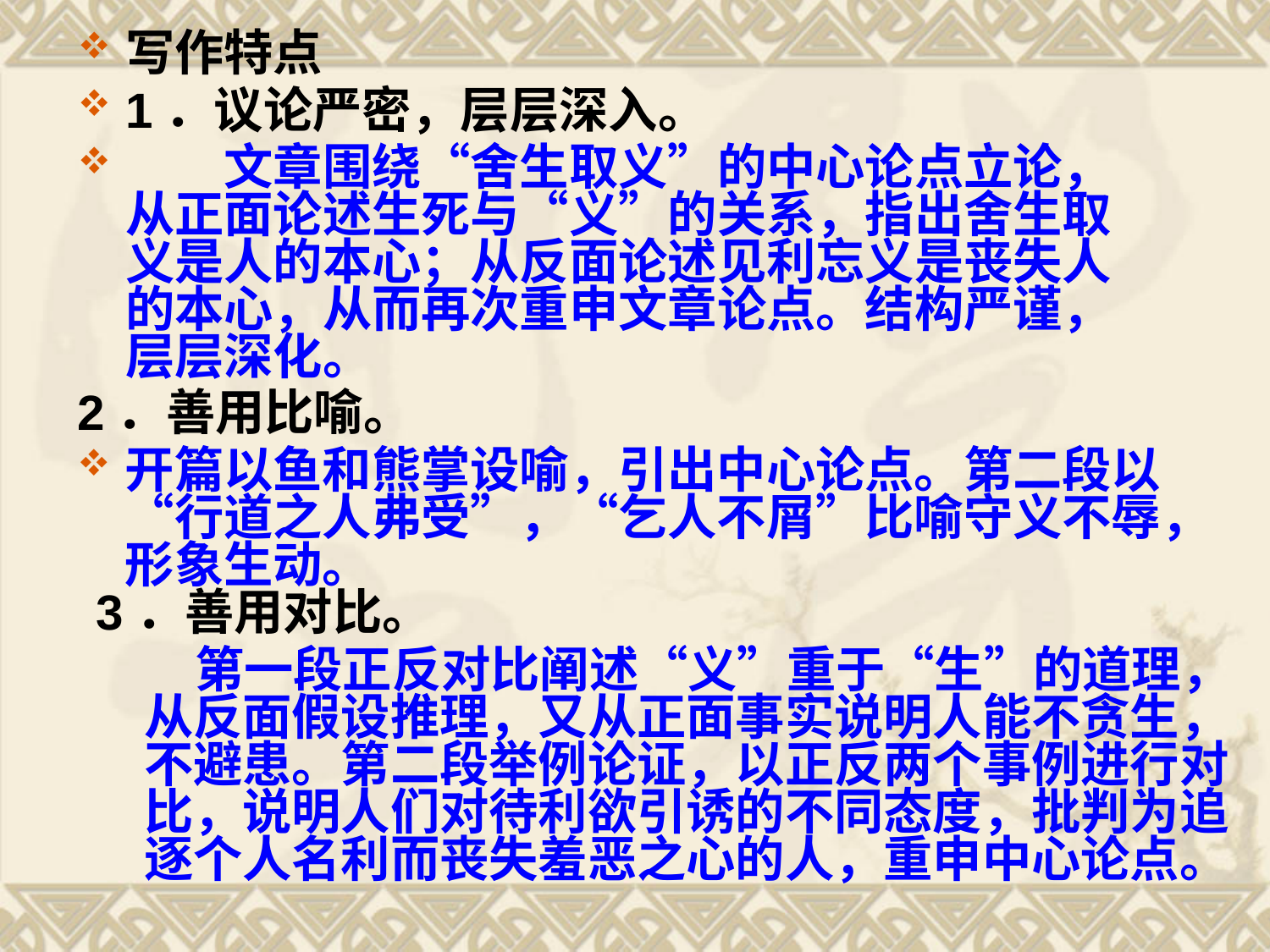

写作特点
1．议论严密，层层深入。
　　文章围绕“舍生取义”的中心论点立论，从正面论述生死与“义”的关系，指出舍生取义是人的本心；从反面论述见利忘义是丧失人的本心，从而再次重申文章论点。结构严谨，层层深化。
2．善用比喻。
开篇以鱼和熊掌设喻，引出中心论点。第二段以“行道之人弗受”，“乞人不屑”比喻守义不辱，形象生动。
3．善用对比。
　　第一段正反对比阐述“义”重于“生”的道理，从反面假设推理，又从正面事实说明人能不贪生，不避患。第二段举例论证，以正反两个事例进行对比，说明人们对待利欲引诱的不同态度，批判为追逐个人名利而丧失羞恶之心的人，重申中心论点。